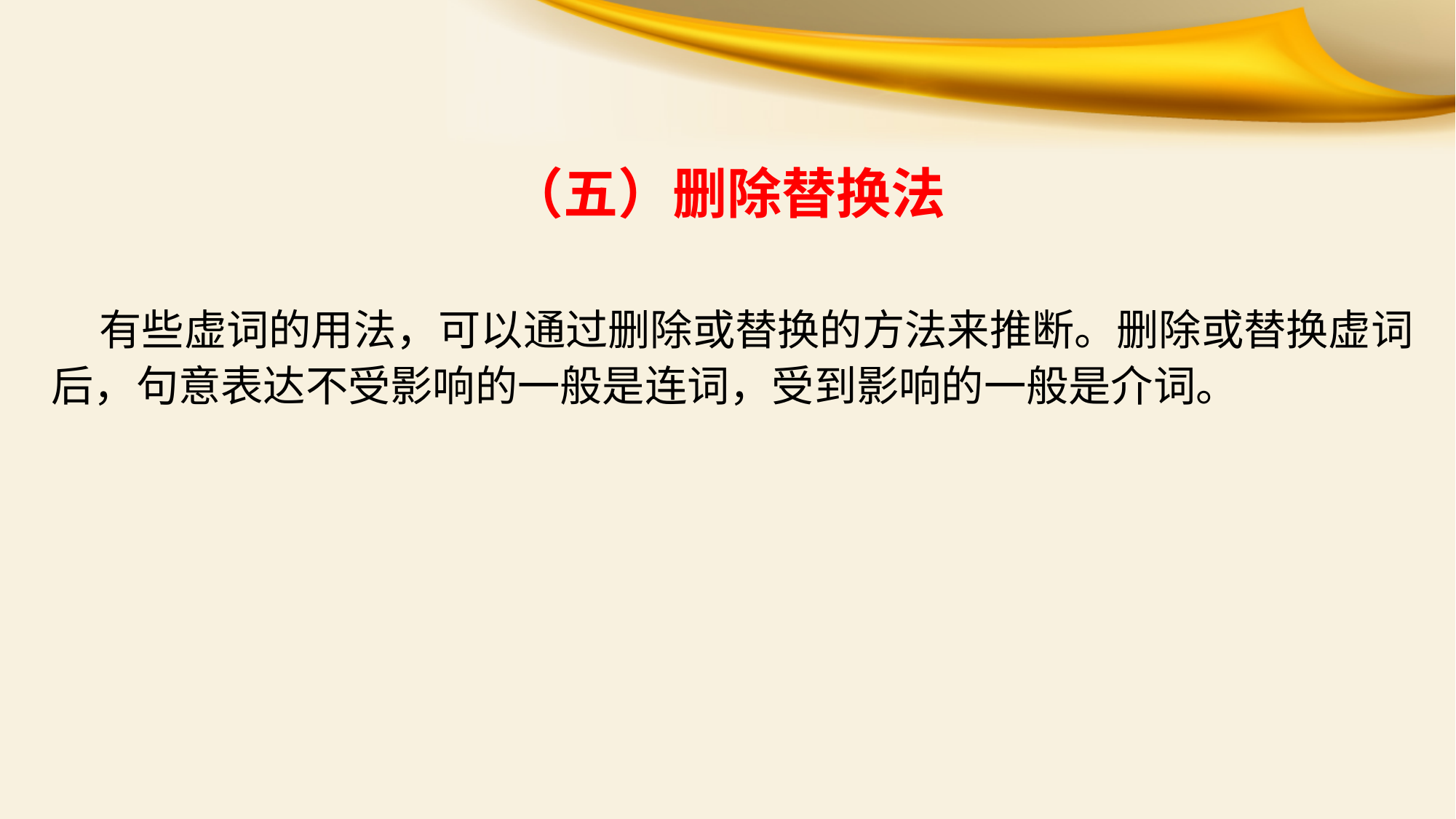

（五）删除替换法
    有些虚词的用法，可以通过删除或替换的方法来推断。删除或替换虚词后，句意表达不受影响的一般是连词，受到影响的一般是介词。